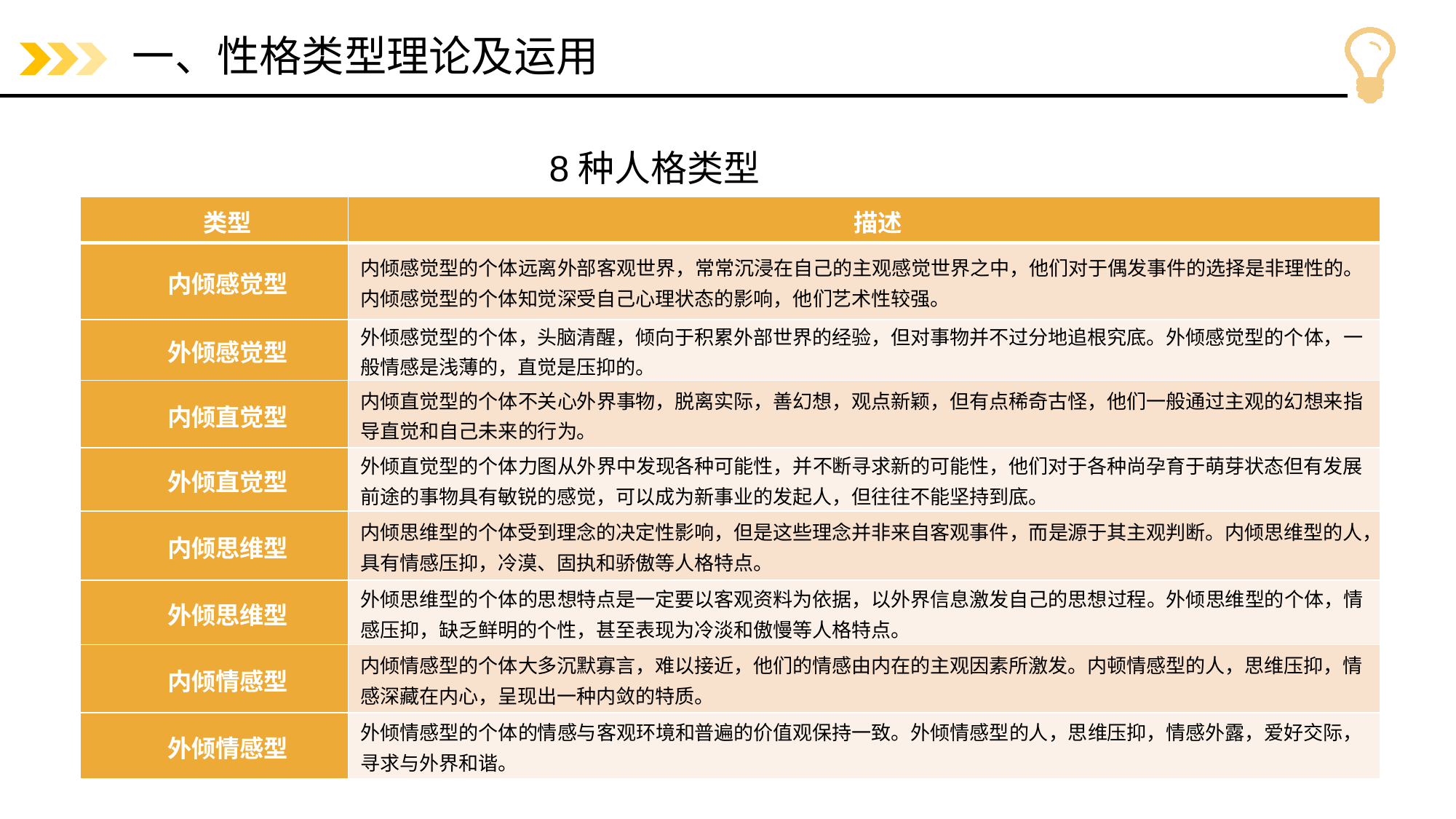

9
# 一、性格类型理论及运用
8种人格类型
| 类型 | 描述 |
| --- | --- |
| 内倾感觉型 | 内倾感觉型的个体远离外部客观世界，常常沉浸在自己的主观感觉世界之中，他们对于偶发事件的选择是非理性的。内倾感觉型的个体知觉深受自己心理状态的影响，他们艺术性较强。 |
| 外倾感觉型 | 外倾感觉型的个体，头脑清醒，倾向于积累外部世界的经验，但对事物并不过分地追根究底。外倾感觉型的个体，一般情感是浅薄的，直觉是压抑的。 |
| 内倾直觉型 | 内倾直觉型的个体不关心外界事物，脱离实际，善幻想，观点新颖，但有点稀奇古怪，他们一般通过主观的幻想来指导直觉和自己未来的行为。 |
| 外倾直觉型 | 外倾直觉型的个体力图从外界中发现各种可能性，并不断寻求新的可能性，他们对于各种尚孕育于萌芽状态但有发展前途的事物具有敏锐的感觉，可以成为新事业的发起人，但往往不能坚持到底。 |
| 内倾思维型 | 内倾思维型的个体受到理念的决定性影响，但是这些理念并非来自客观事件，而是源于其主观判断。内倾思维型的人，具有情感压抑，冷漠、固执和骄傲等人格特点。 |
| 外倾思维型 | 外倾思维型的个体的思想特点是一定要以客观资料为依据，以外界信息激发自己的思想过程。外倾思维型的个体，情感压抑，缺乏鲜明的个性，甚至表现为冷淡和傲慢等人格特点。 |
| 内倾情感型 | 内倾情感型的个体大多沉默寡言，难以接近，他们的情感由内在的主观因素所激发。内顿情感型的人，思维压抑，情感深藏在内心，呈现出一种内敛的特质。 |
| 外倾情感型 | 外倾情感型的个体的情感与客观环境和普遍的价值观保持一致。外倾情感型的人，思维压抑，情感外露，爱好交际，寻求与外界和谐。 |